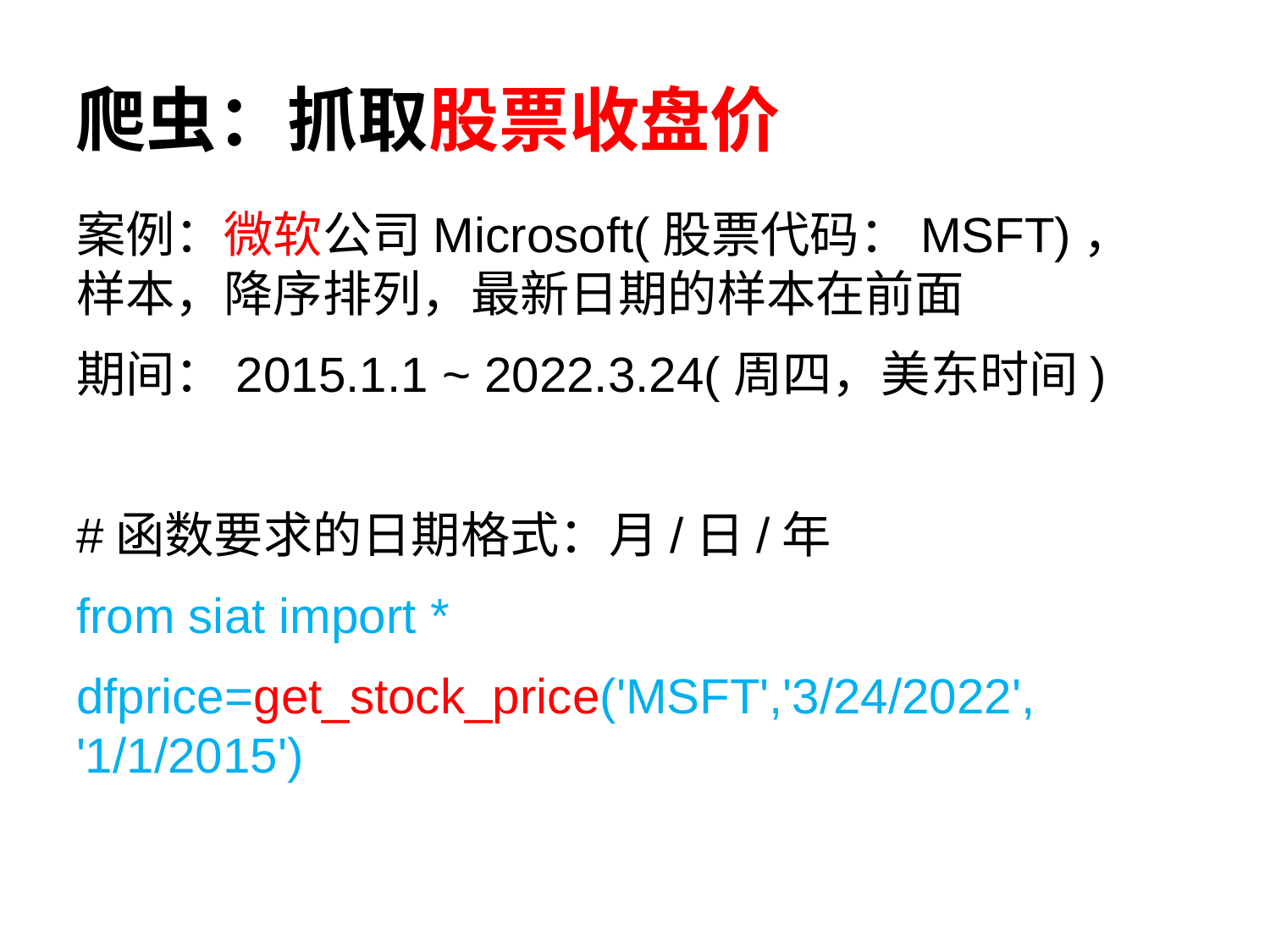

# 爬虫：抓取股票收盘价
案例：微软公司Microsoft(股票代码：MSFT)，样本，降序排列，最新日期的样本在前面
期间：2015.1.1 ~ 2022.3.24(周四，美东时间)

#函数要求的日期格式：月/日/年
from siat import *
dfprice=get_stock_price('MSFT','3/24/2022', '1/1/2015')